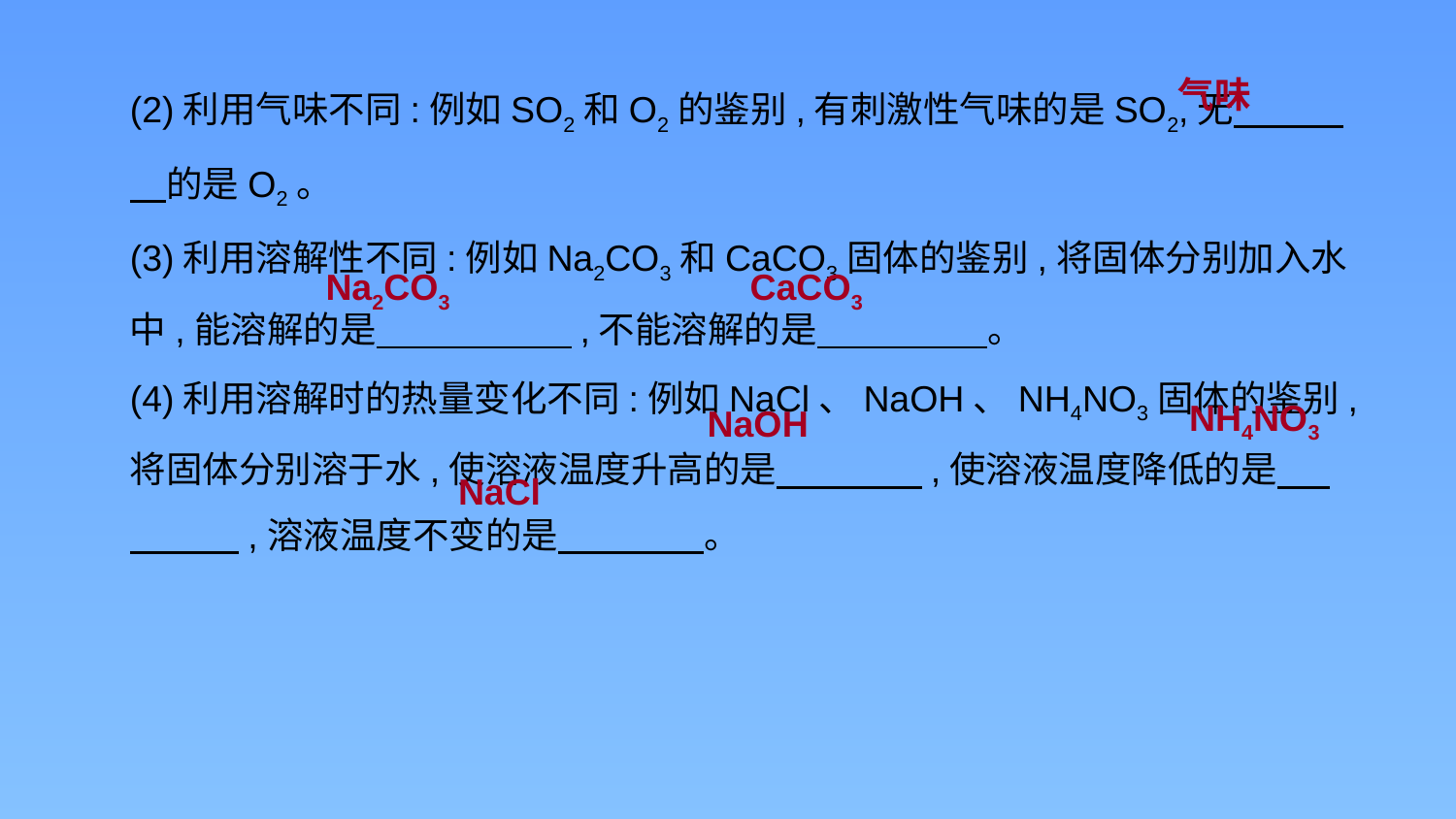

(2)利用气味不同:例如SO2和O2的鉴别,有刺激性气味的是SO2,无　　　　的是O2。
(3)利用溶解性不同:例如Na2CO3和CaCO3固体的鉴别,将固体分别加入水中,能溶解的是　　      　　,不能溶解的是　　　   　。
(4)利用溶解时的热量变化不同:例如NaCl、NaOH、NH4NO3固体的鉴别,将固体分别溶于水,使溶液温度升高的是　　　　,使溶液温度降低的是　   　　　,溶液温度不变的是　　　　。
气味
Na2CO3
CaCO3
NH4NO3
NaOH
NaCl